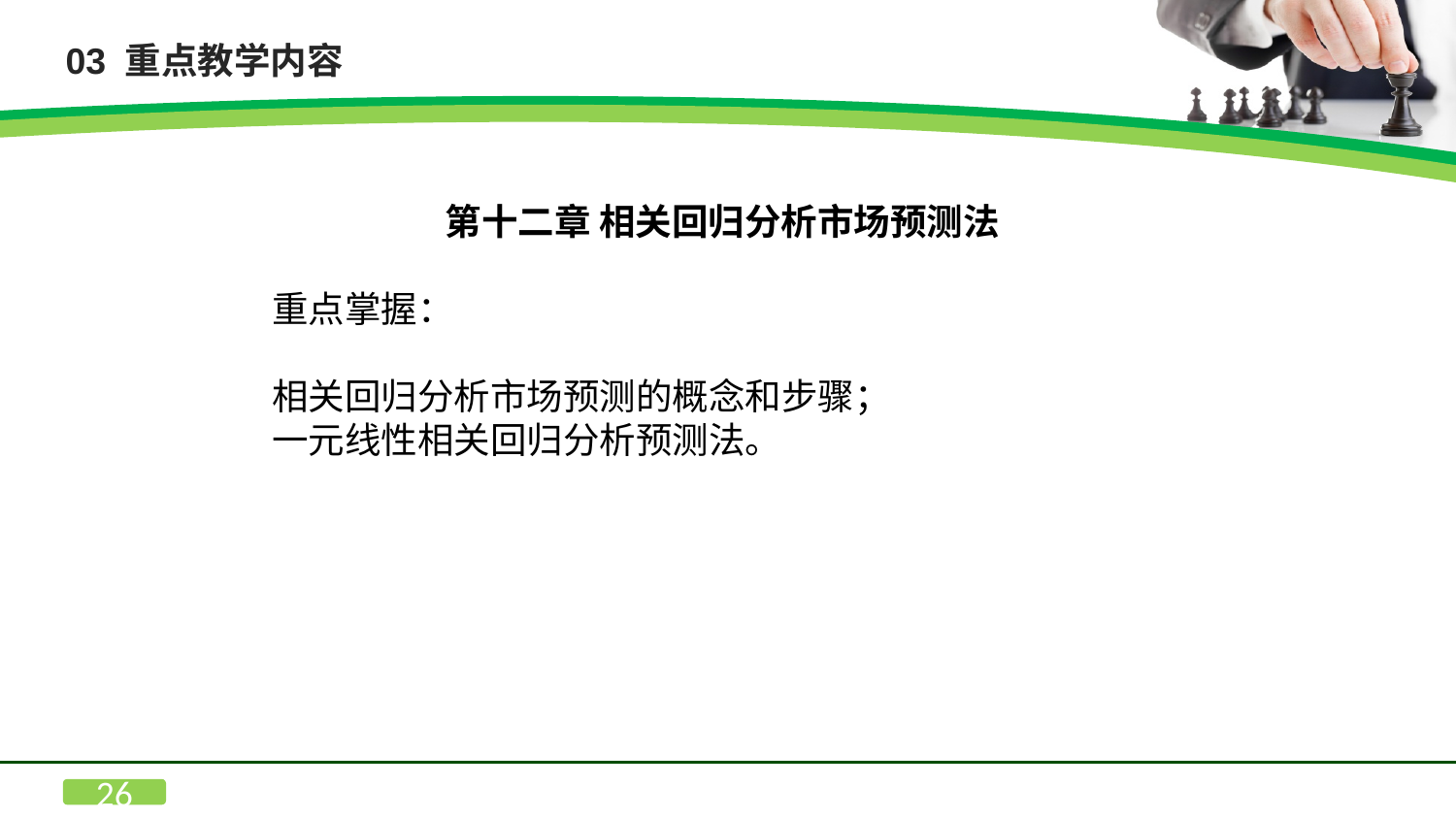

03 重点教学内容
第十二章 相关回归分析市场预测法

重点掌握：

相关回归分析市场预测的概念和步骤；
一元线性相关回归分析预测法。